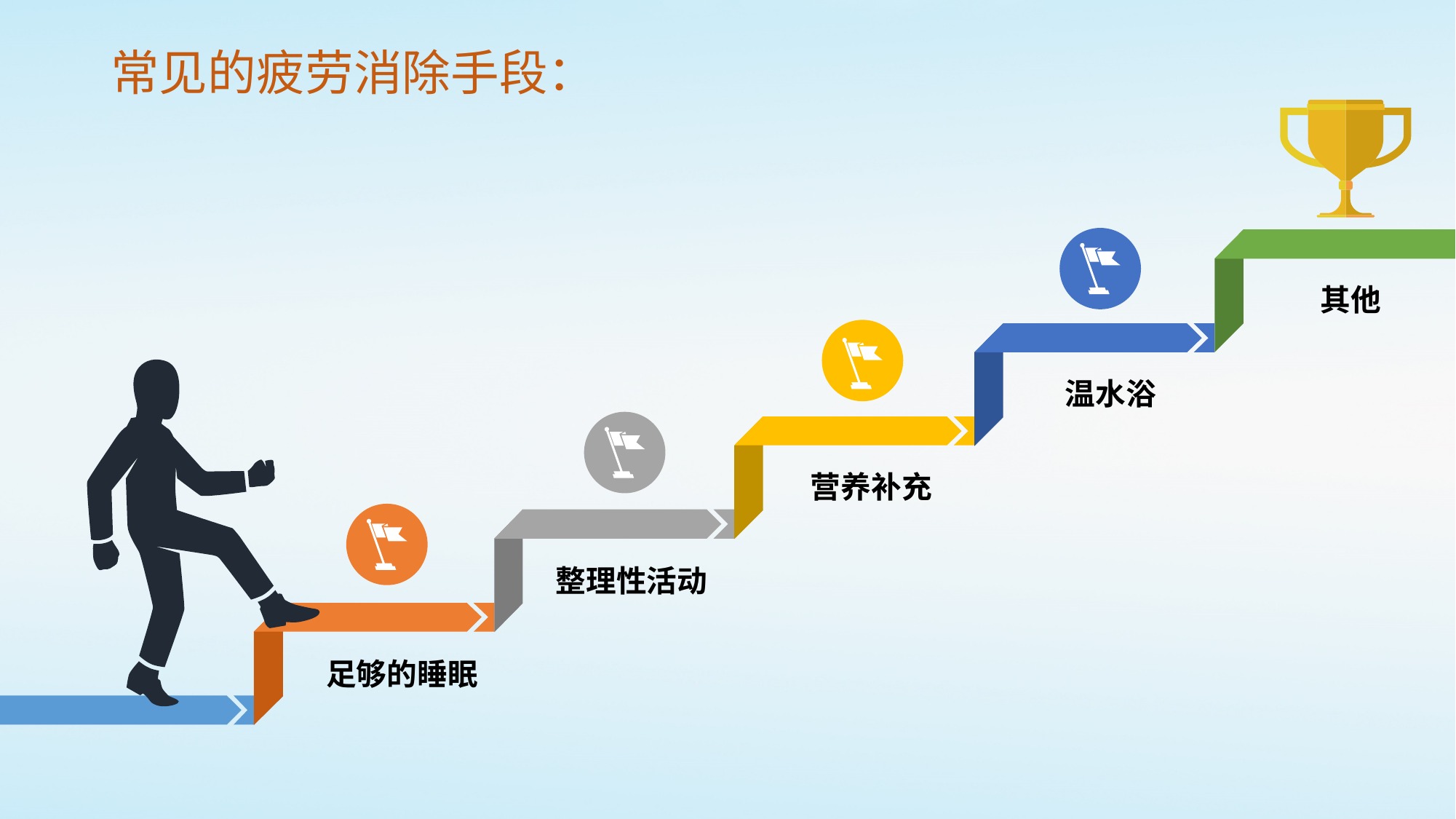

# 常见的疲劳消除手段：

其他

温水浴

营养补充

整理性活动

足够的睡眠